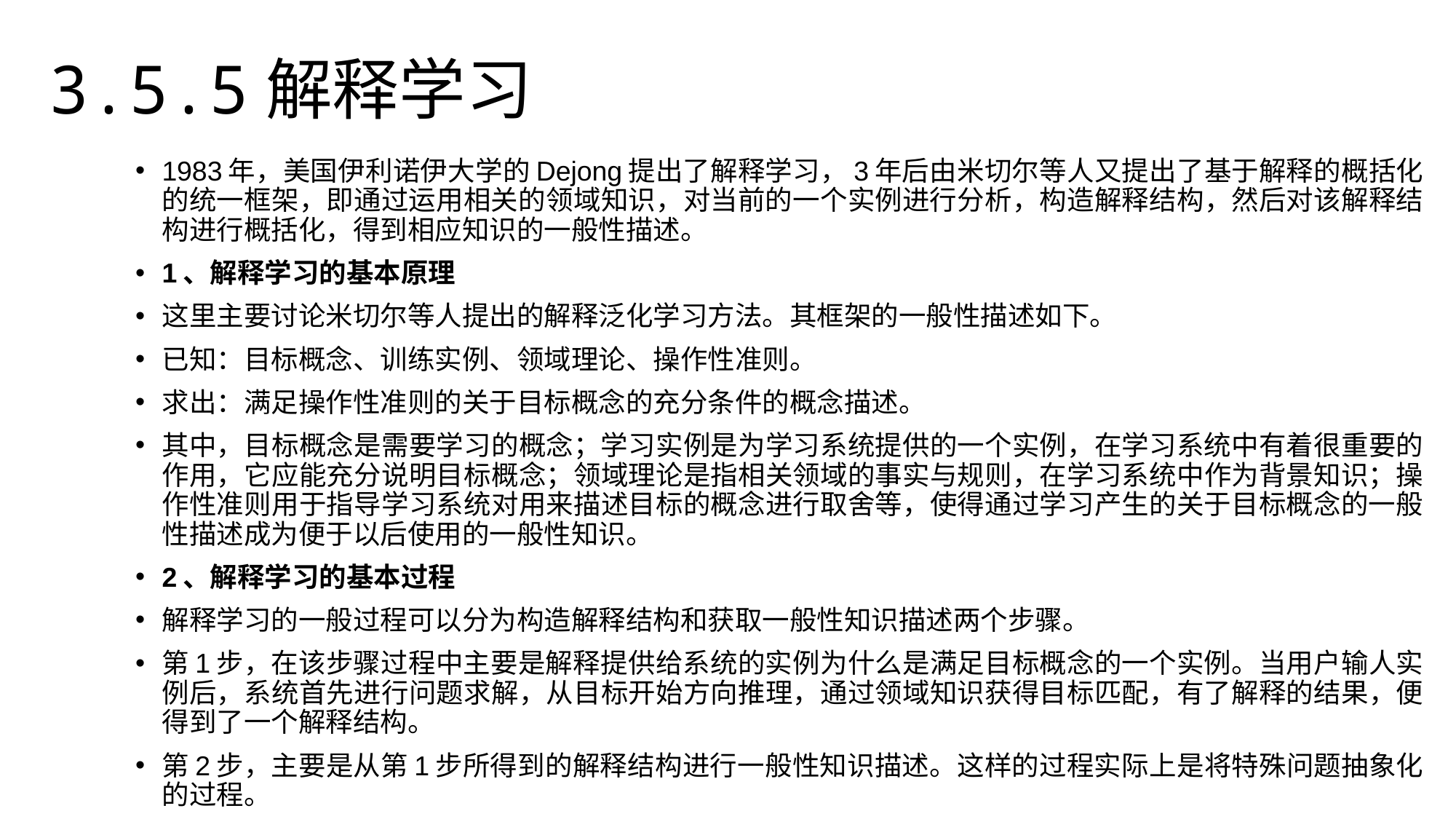

3.5.5解释学习
1983年，美国伊利诺伊大学的Dejong提出了解释学习，3年后由米切尔等人又提出了基于解释的概括化的统一框架，即通过运用相关的领域知识，对当前的一个实例进行分析，构造解释结构，然后对该解释结构进行概括化，得到相应知识的一般性描述。
1、解释学习的基本原理
这里主要讨论米切尔等人提出的解释泛化学习方法。其框架的一般性描述如下。
已知：目标概念、训练实例、领域理论、操作性准则。
求出：满足操作性准则的关于目标概念的充分条件的概念描述。
其中，目标概念是需要学习的概念；学习实例是为学习系统提供的一个实例，在学习系统中有着很重要的作用，它应能充分说明目标概念；领域理论是指相关领域的事实与规则，在学习系统中作为背景知识；操作性准则用于指导学习系统对用来描述目标的概念进行取舍等，使得通过学习产生的关于目标概念的一般性描述成为便于以后使用的一般性知识。
2、解释学习的基本过程
解释学习的一般过程可以分为构造解释结构和获取一般性知识描述两个步骤。
第1步，在该步骤过程中主要是解释提供给系统的实例为什么是满足目标概念的一个实例。当用户输人实例后，系统首先进行问题求解，从目标开始方向推理，通过领域知识获得目标匹配，有了解释的结果，便得到了一个解释结构。
第2步，主要是从第1步所得到的解释结构进行一般性知识描述。这样的过程实际上是将特殊问题抽象化的过程。